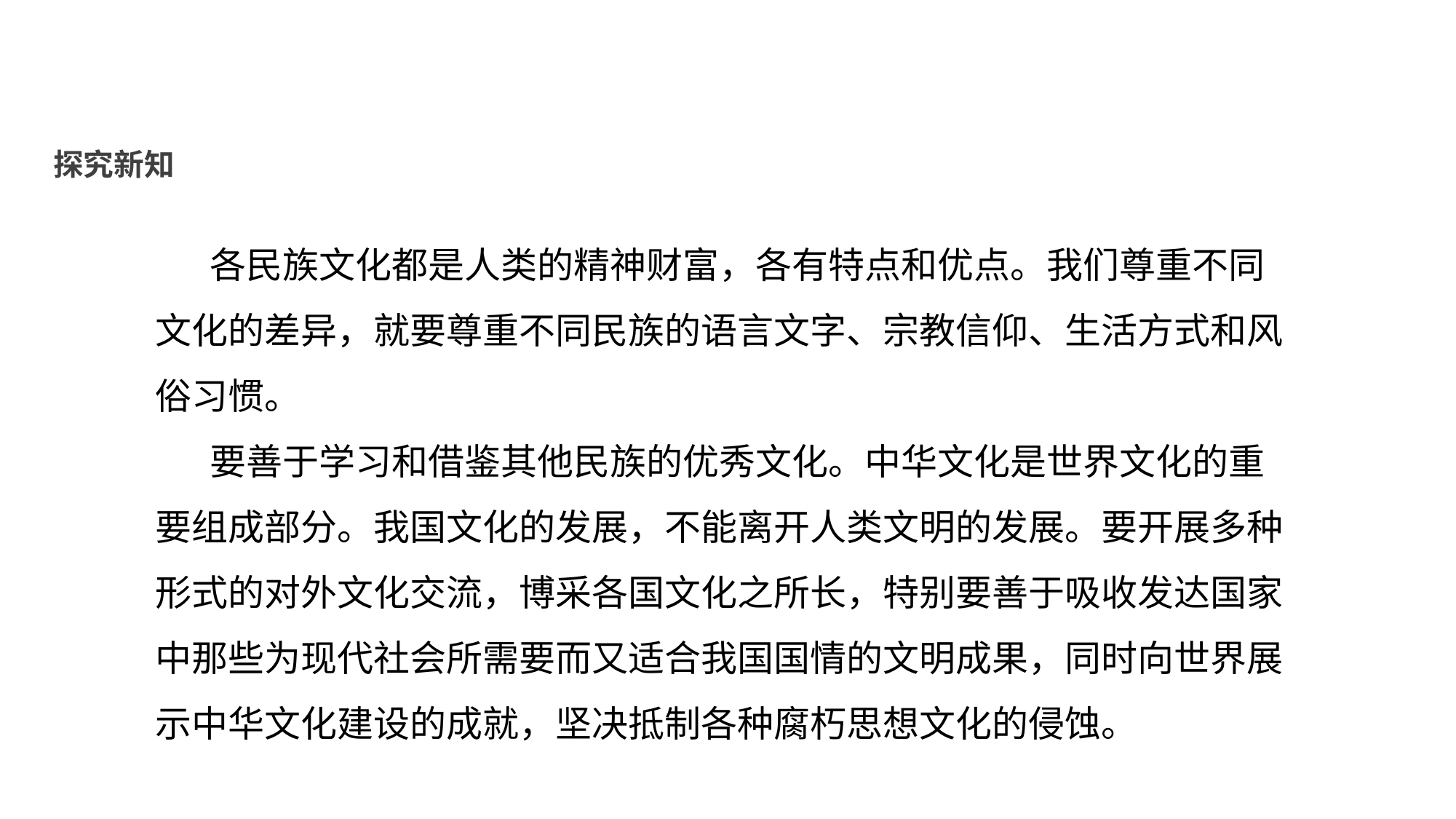

探究新知
各民族文化都是人类的精神财富，各有特点和优点。我们尊重不同文化的差异，就要尊重不同民族的语言文字、宗教信仰、生活方式和风俗习惯。
要善于学习和借鉴其他民族的优秀文化。中华文化是世界文化的重要组成部分。我国文化的发展，不能离开人类文明的发展。要开展多种形式的对外文化交流，博采各国文化之所长，特别要善于吸收发达国家中那些为现代社会所需要而又适合我国国情的文明成果，同时向世界展示中华文化建设的成就，坚决抵制各种腐朽思想文化的侵蚀。